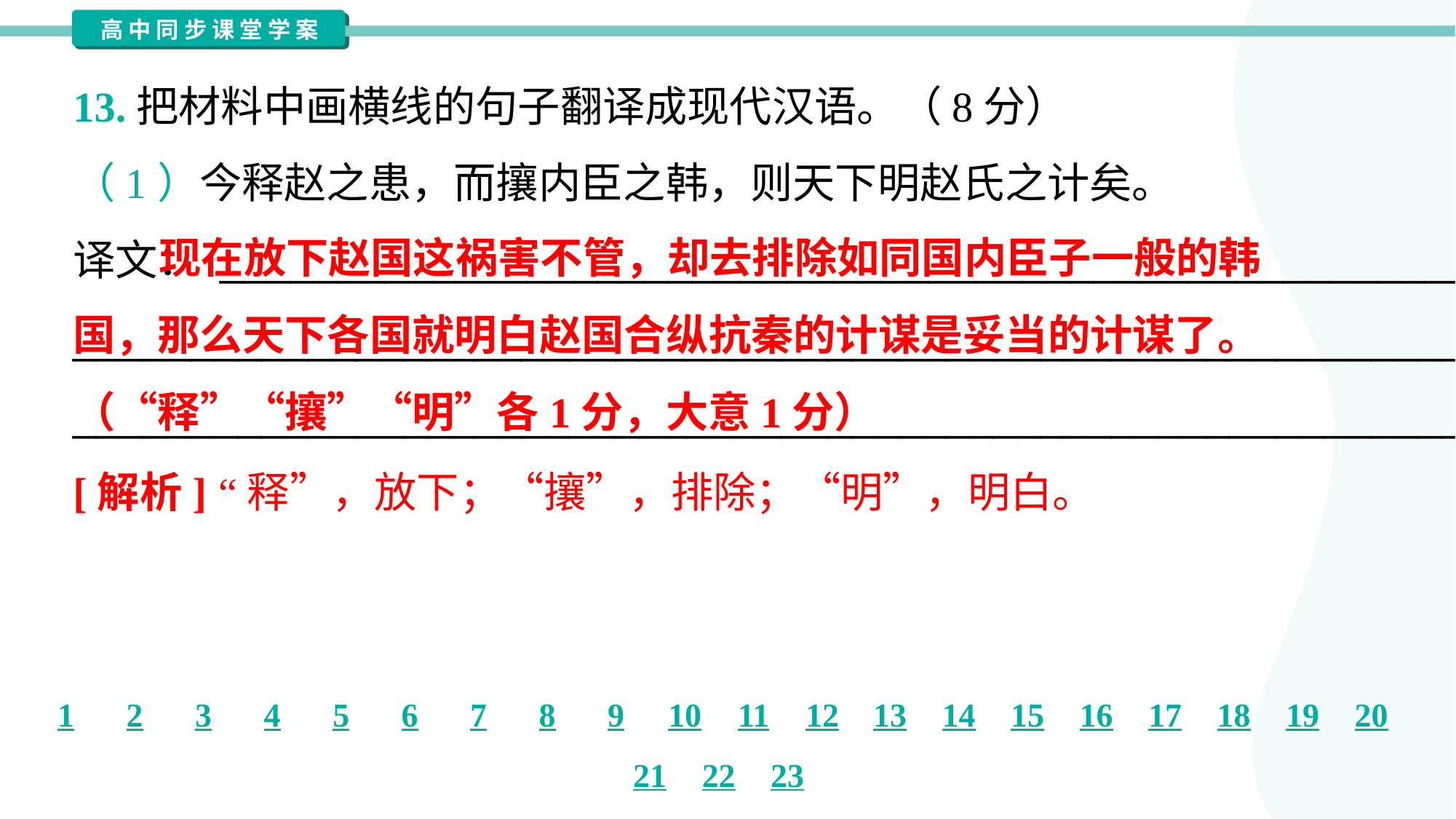

13.把材料中画横线的句子翻译成现代汉语。（8分）
（1）今释赵之患，而攘内臣之韩，则天下明赵氏之计矣。
译文： ______________________________________________________
_____________________________________________________________
_____________________________________________________________
        现在放下赵国这祸害不管，却去排除如同国内臣子一般的韩
国，那么天下各国就明白赵国合纵抗秦的计谋是妥当的计谋了。
（“释”“攘”“明”各1分，大意1分）
[解析] “释”，放下；“攘”，排除；“明”，明白。